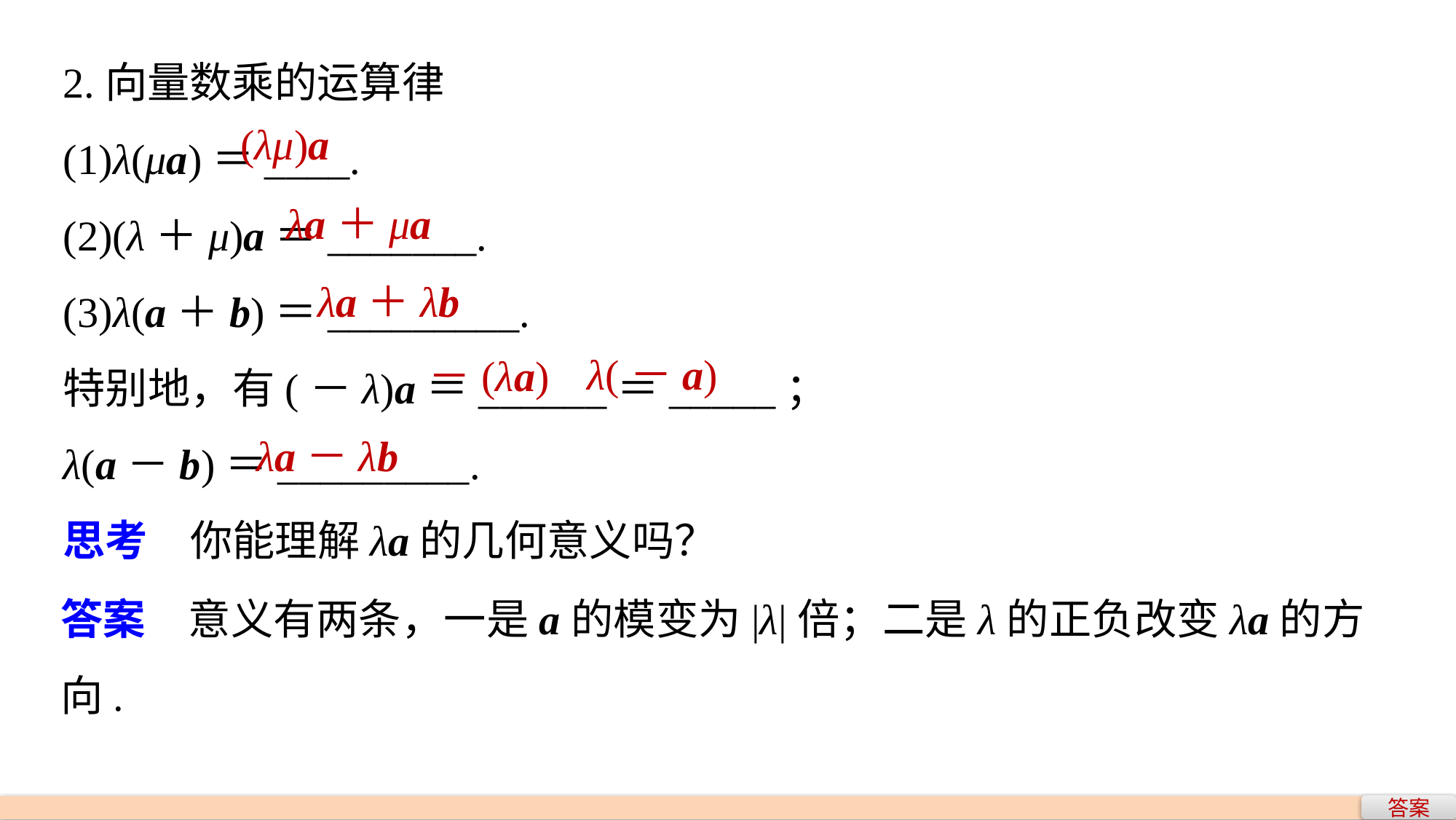

2.向量数乘的运算律
(1)λ(μa)＝____.
(2)(λ＋μ)a＝_______.
(3)λ(a＋b)＝_________.
特别地，有(－λ)a＝______＝_____；
λ(a－b)＝_________.
思考　你能理解λa的几何意义吗？
(λμ)a
λa＋μa
λa＋λb
λ(－a)
－(λa)
λa－λb
答案　意义有两条，一是a的模变为|λ|倍；二是λ的正负改变λa的方向.
答案